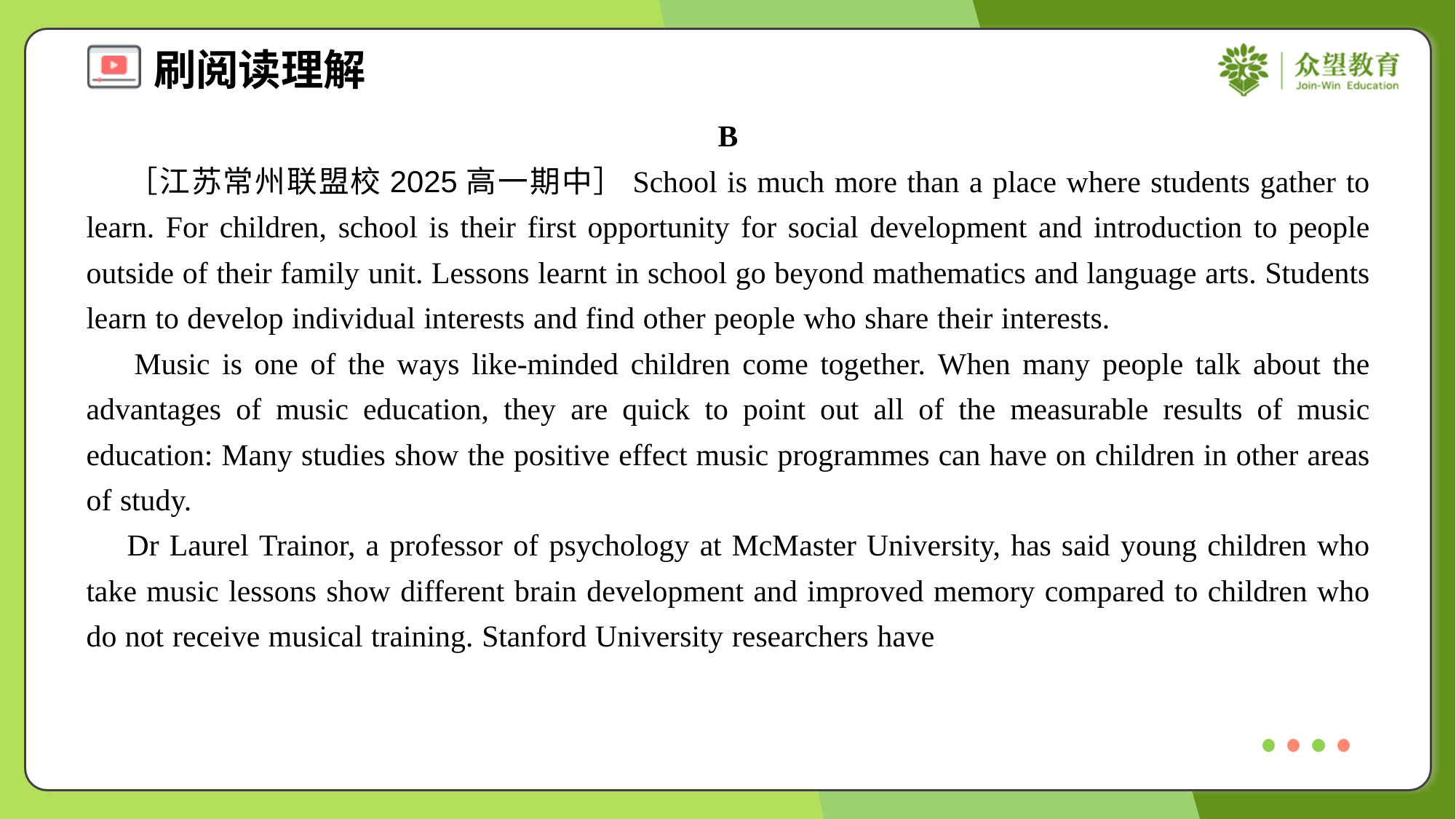

B
    ［江苏常州联盟校2025高一期中］School is much more than a place where students gather to learn. For children, school is their first opportunity for social development and introduction to people outside of their family unit. Lessons learnt in school go beyond mathematics and language arts. Students learn to develop individual interests and find other people who share their interests.
    Music is one of the ways like-minded children come together. When many people talk about the advantages of music education, they are quick to point out all of the measurable results of music education: Many studies show the positive effect music programmes can have on children in other areas of study.
    Dr Laurel Trainor, a professor of psychology at McMaster University, has said young children who take music lessons show different brain development and improved memory compared to children who do not receive musical training. Stanford University researchers have